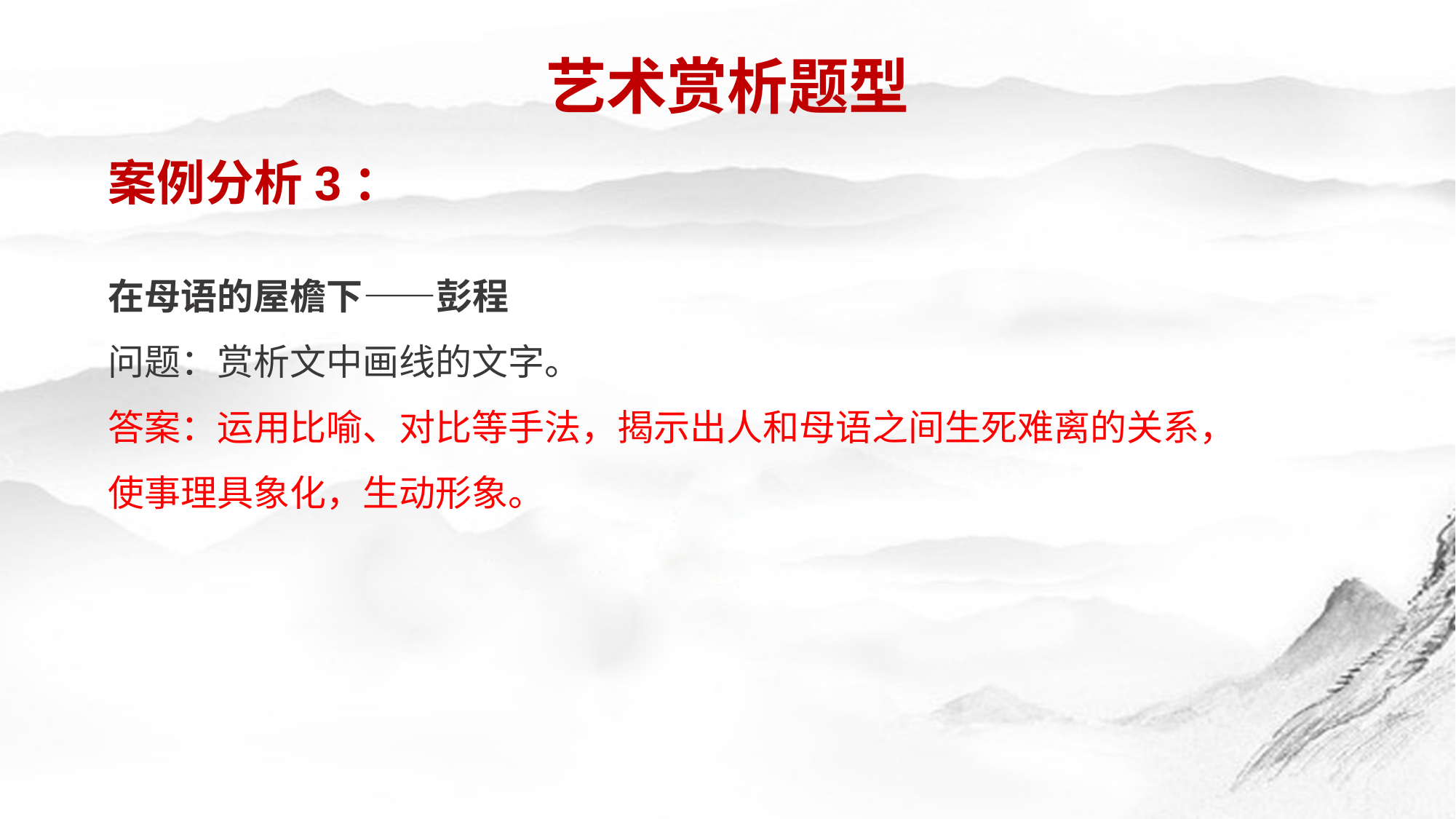

艺术赏析题型
案例分析3：
在母语的屋檐下——彭程
问题：赏析文中画线的文字。
答案：运用比喻、对比等手法，揭示出人和母语之间生死难离的关系，
使事理具象化，生动形象。